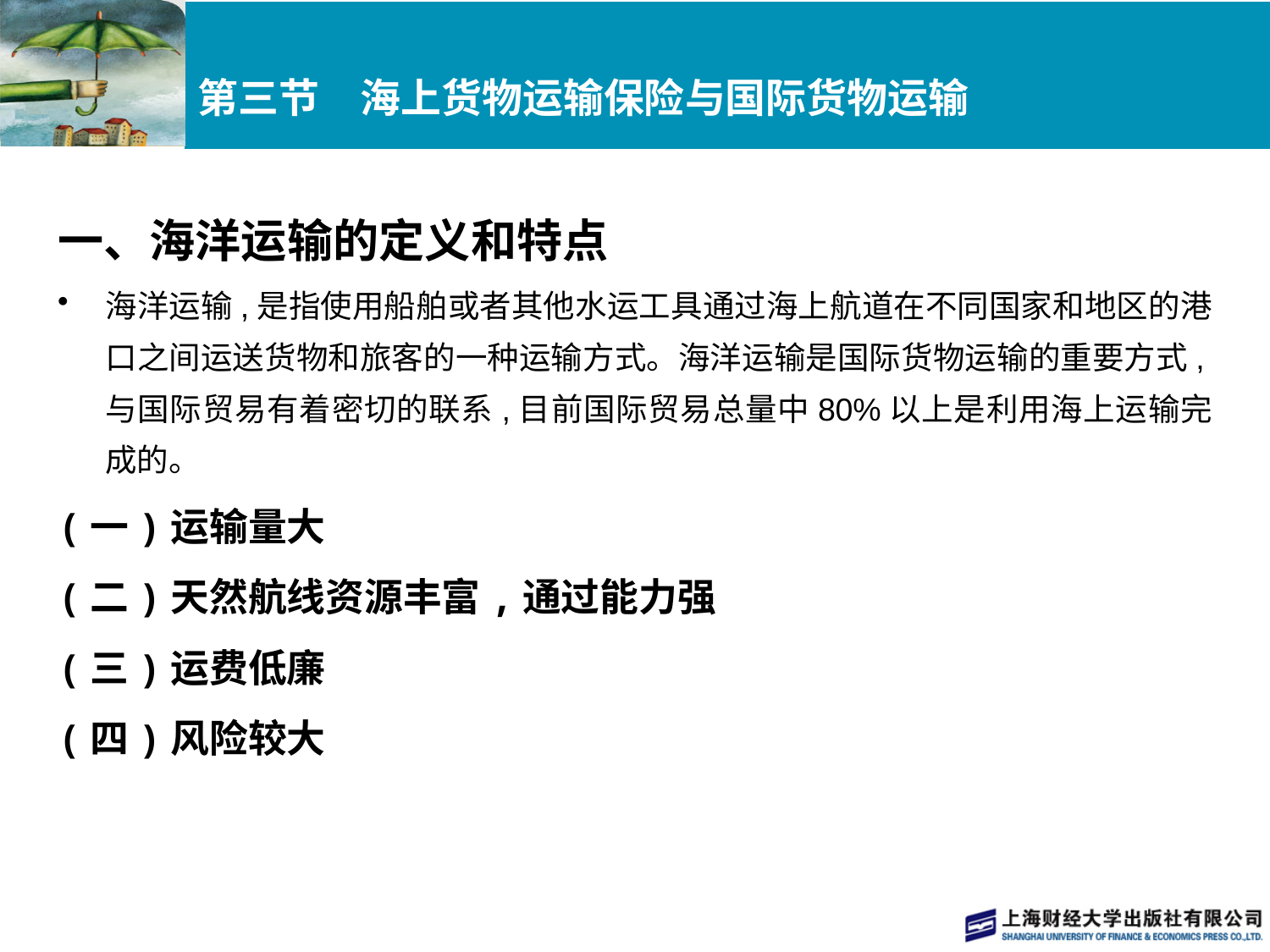

# 第三节　海上货物运输保险与国际货物运输
一、海洋运输的定义和特点
海洋运输,是指使用船舶或者其他水运工具通过海上航道在不同国家和地区的港口之间运送货物和旅客的一种运输方式。海洋运输是国际货物运输的重要方式,与国际贸易有着密切的联系,目前国际贸易总量中80%以上是利用海上运输完成的。
(一)运输量大
(二)天然航线资源丰富,通过能力强
(三)运费低廉
(四)风险较大